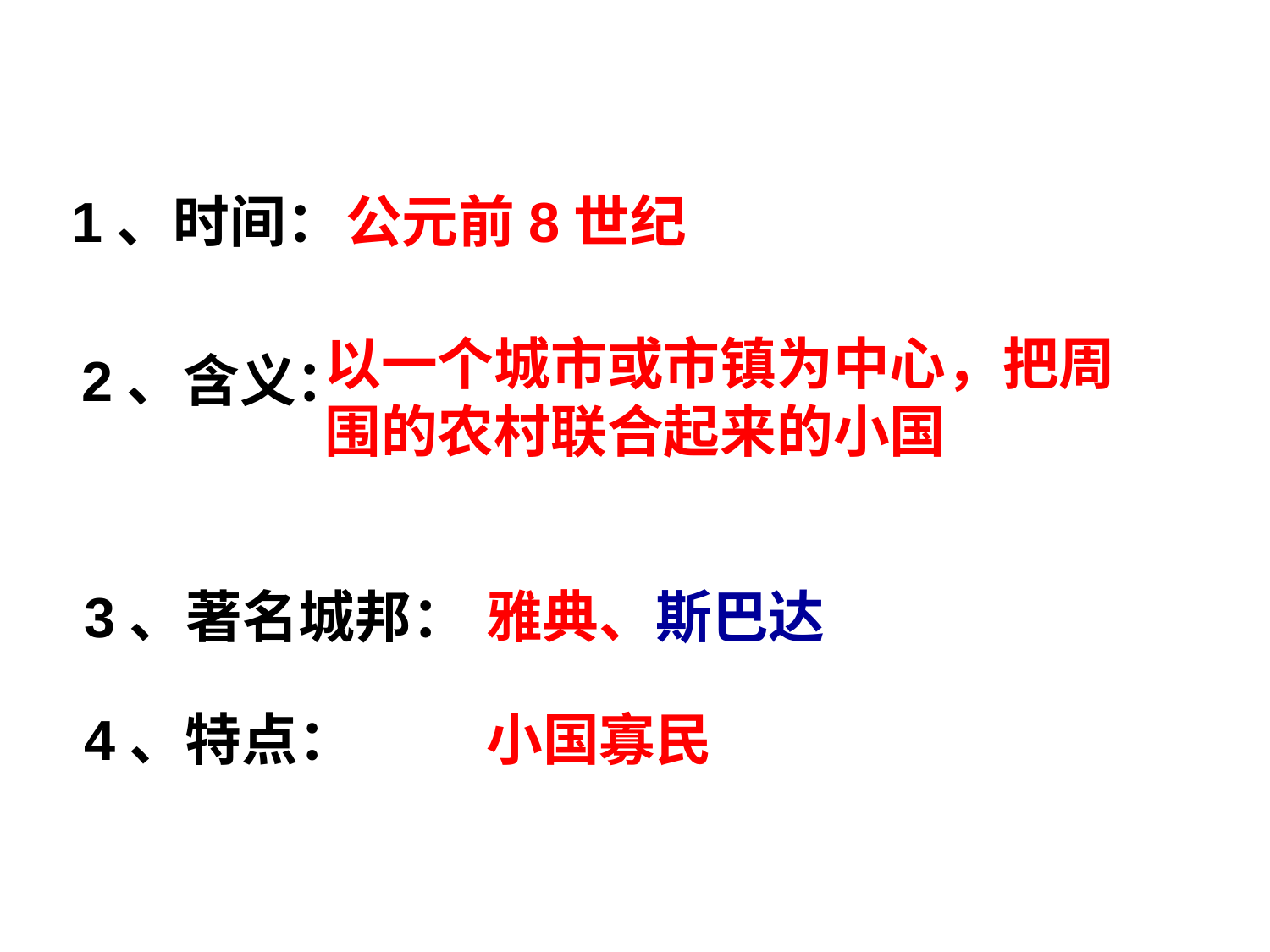

1、时间：
公元前8世纪
以一个城市或市镇为中心，把周围的农村联合起来的小国
2、含义：
3、著名城邦：
雅典、斯巴达
4、特点：
小国寡民